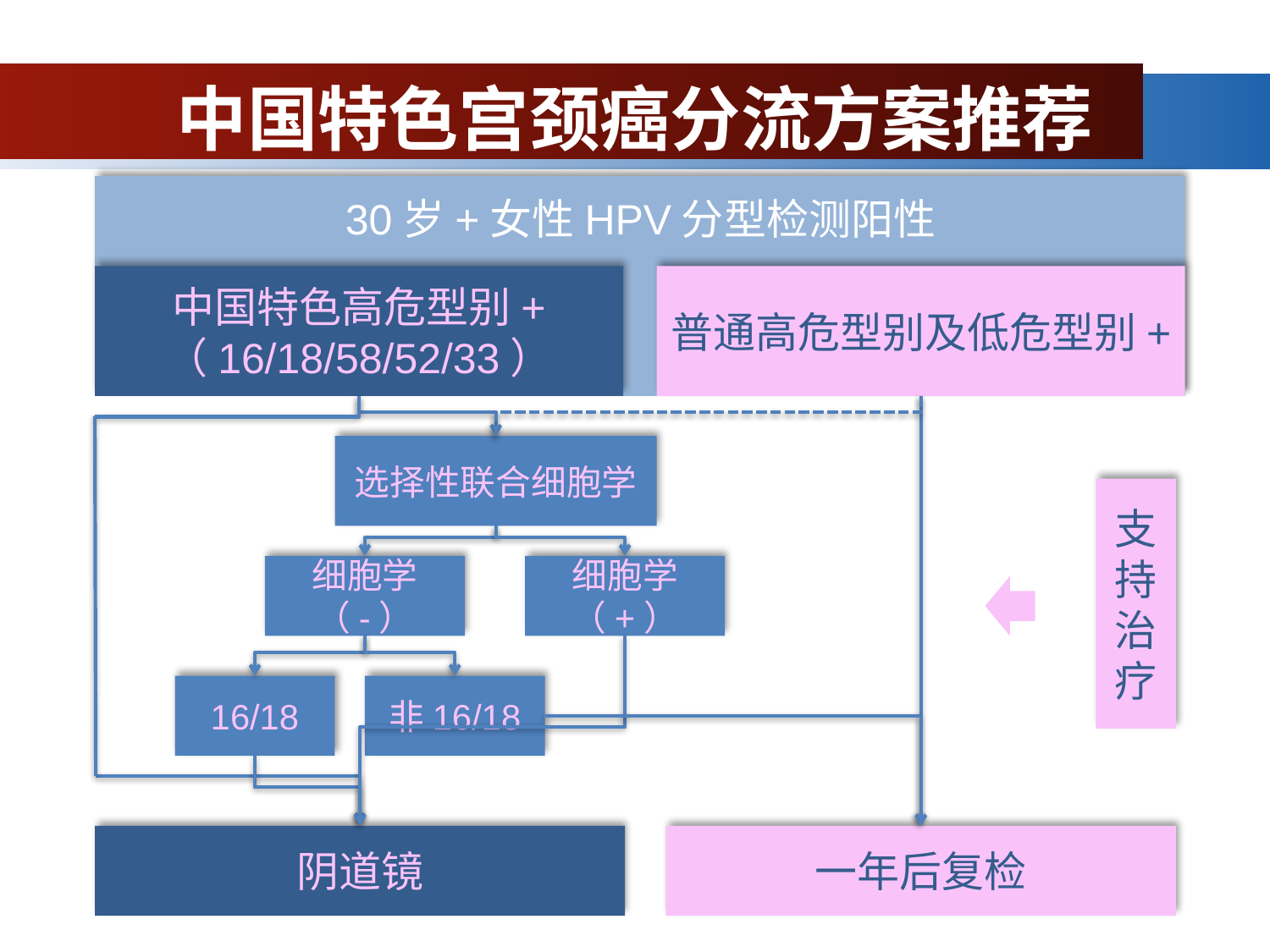

# 中国特色宫颈癌分流方案推荐

30岁+女性HPV分型检测阳性
中国特色高危型别+
（16/18/58/52/33）
普通高危型别及低危型别+
选择性联合细胞学
支持治疗
细胞学（-）
细胞学（+）

16/18
非16/18
阴道镜
一年后复检